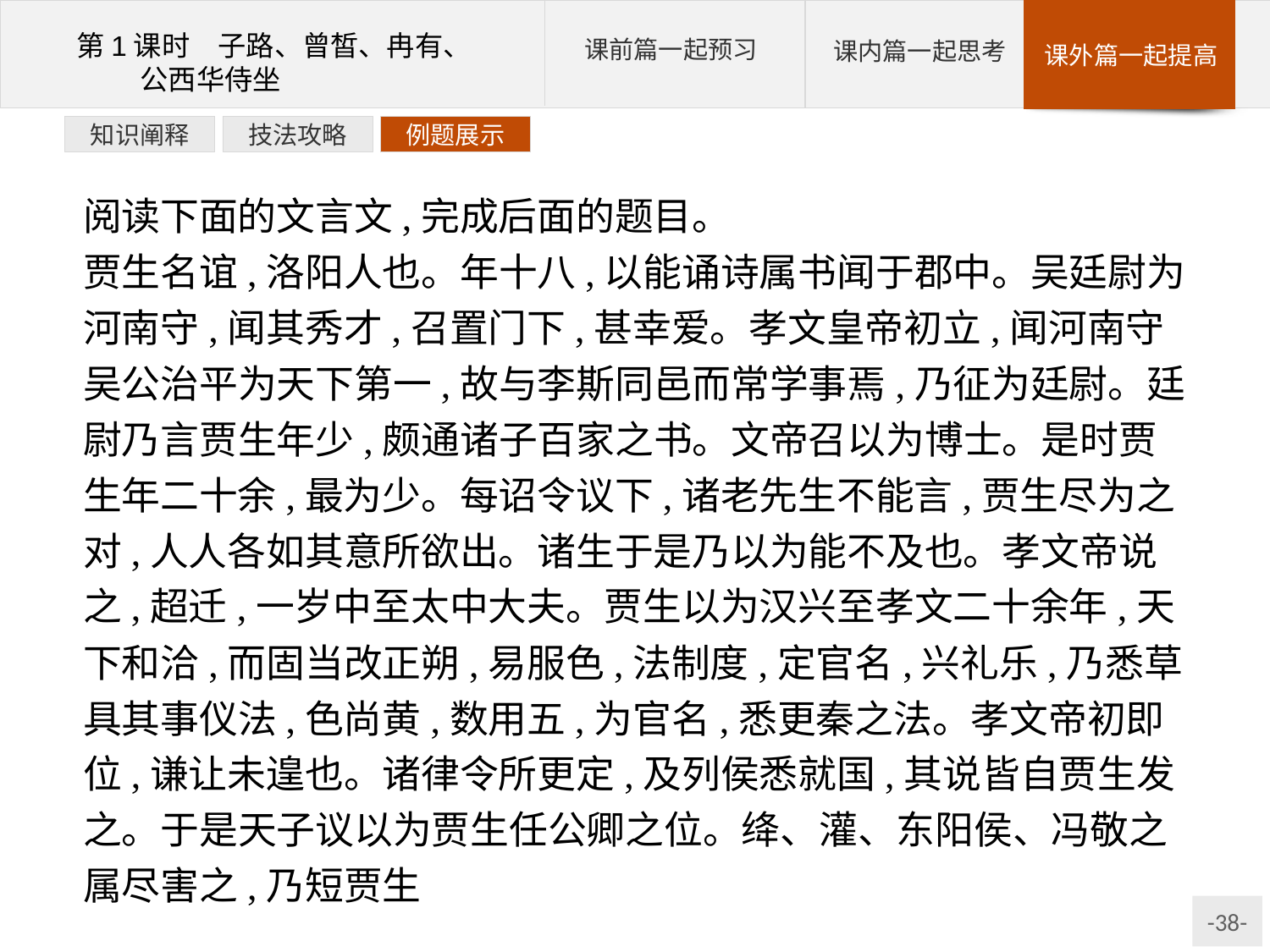

例题展示
技法攻略
知识阐释
阅读下面的文言文,完成后面的题目。
贾生名谊,洛阳人也。年十八,以能诵诗属书闻于郡中。吴廷尉为河南守,闻其秀才,召置门下,甚幸爱。孝文皇帝初立,闻河南守吴公治平为天下第一,故与李斯同邑而常学事焉,乃征为廷尉。廷尉乃言贾生年少,颇通诸子百家之书。文帝召以为博士。是时贾生年二十余,最为少。每诏令议下,诸老先生不能言,贾生尽为之对,人人各如其意所欲出。诸生于是乃以为能不及也。孝文帝说之,超迁,一岁中至太中大夫。贾生以为汉兴至孝文二十余年,天下和洽,而固当改正朔,易服色,法制度,定官名,兴礼乐,乃悉草具其事仪法,色尚黄,数用五,为官名,悉更秦之法。孝文帝初即位,谦让未遑也。诸律令所更定,及列侯悉就国,其说皆自贾生发之。于是天子议以为贾生任公卿之位。绛、灌、东阳侯、冯敬之属尽害之,乃短贾生